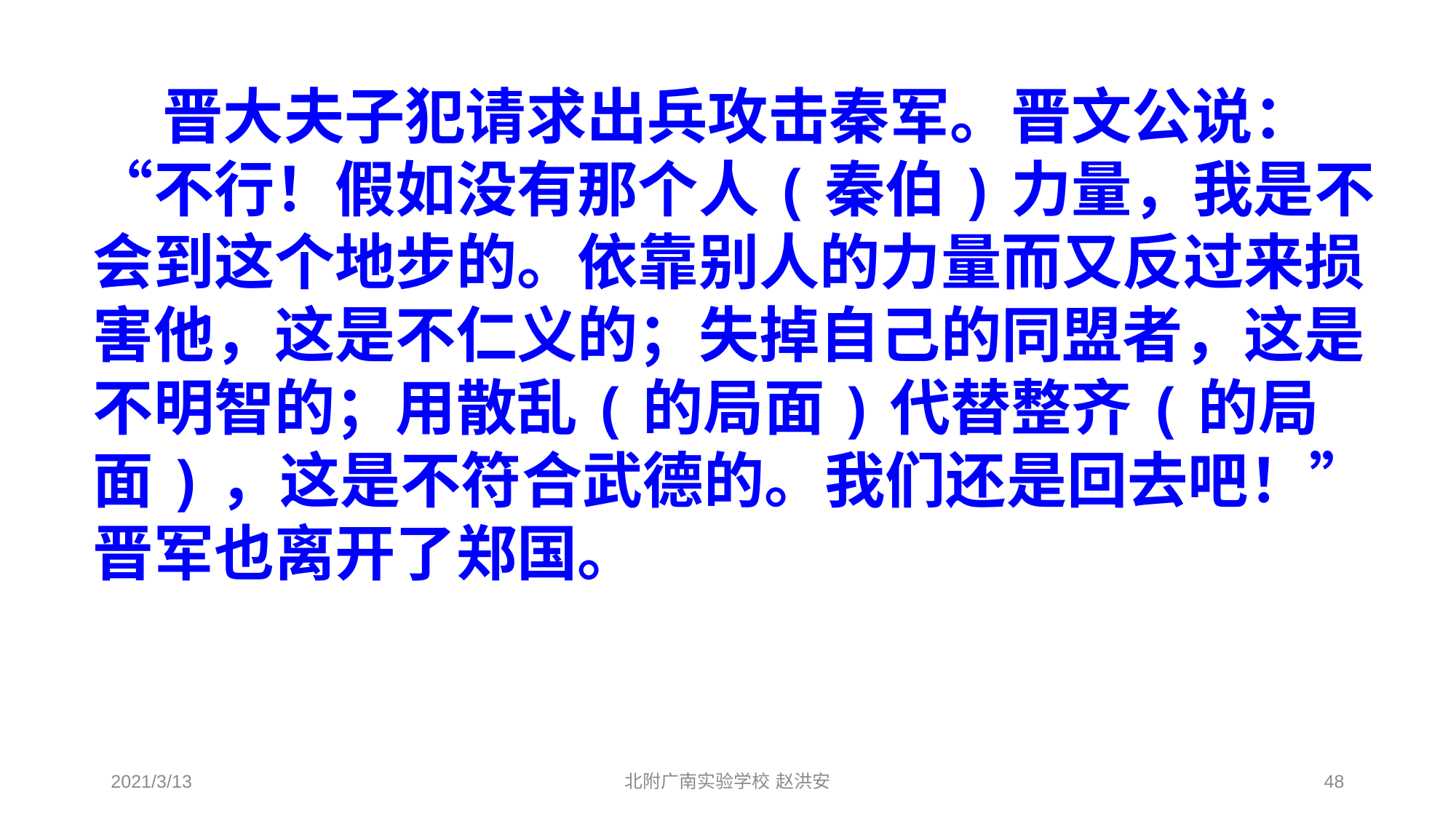

晋大夫子犯请求出兵攻击秦军。晋文公说：“不行！假如没有那个人(秦伯)力量，我是不会到这个地步的。依靠别人的力量而又反过来损害他，这是不仁义的；失掉自己的同盟者，这是不明智的；用散乱(的局面)代替整齐(的局面)，这是不符合武德的。我们还是回去吧！”晋军也离开了郑国。
2021/3/13
北附广南实验学校 赵洪安
48